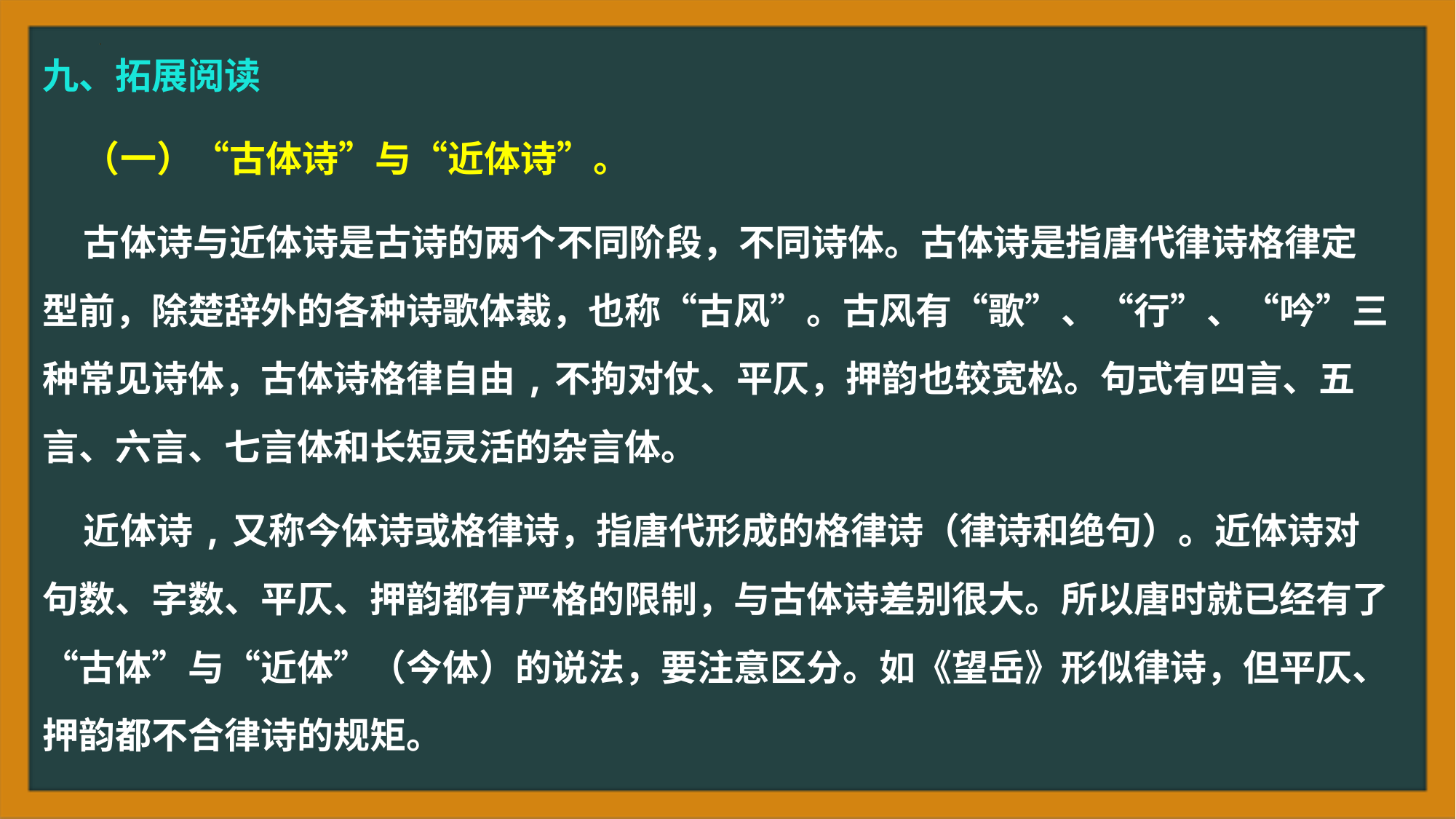

九、拓展阅读
    （一）“古体诗”与“近体诗”。
    古体诗与近体诗是古诗的两个不同阶段，不同诗体。古体诗是指唐代律诗格律定型前，除楚辞外的各种诗歌体裁，也称“古风”。古风有“歌”、“行”、“吟”三种常见诗体，古体诗格律自由,不拘对仗、平仄，押韵也较宽松。句式有四言、五言、六言、七言体和长短灵活的杂言体。
    近体诗,又称今体诗或格律诗，指唐代形成的格律诗（律诗和绝句）。近体诗对句数、字数、平仄、押韵都有严格的限制，与古体诗差别很大。所以唐时就已经有了“古体”与“近体”（今体）的说法，要注意区分。如《望岳》形似律诗，但平仄、押韵都不合律诗的规矩。